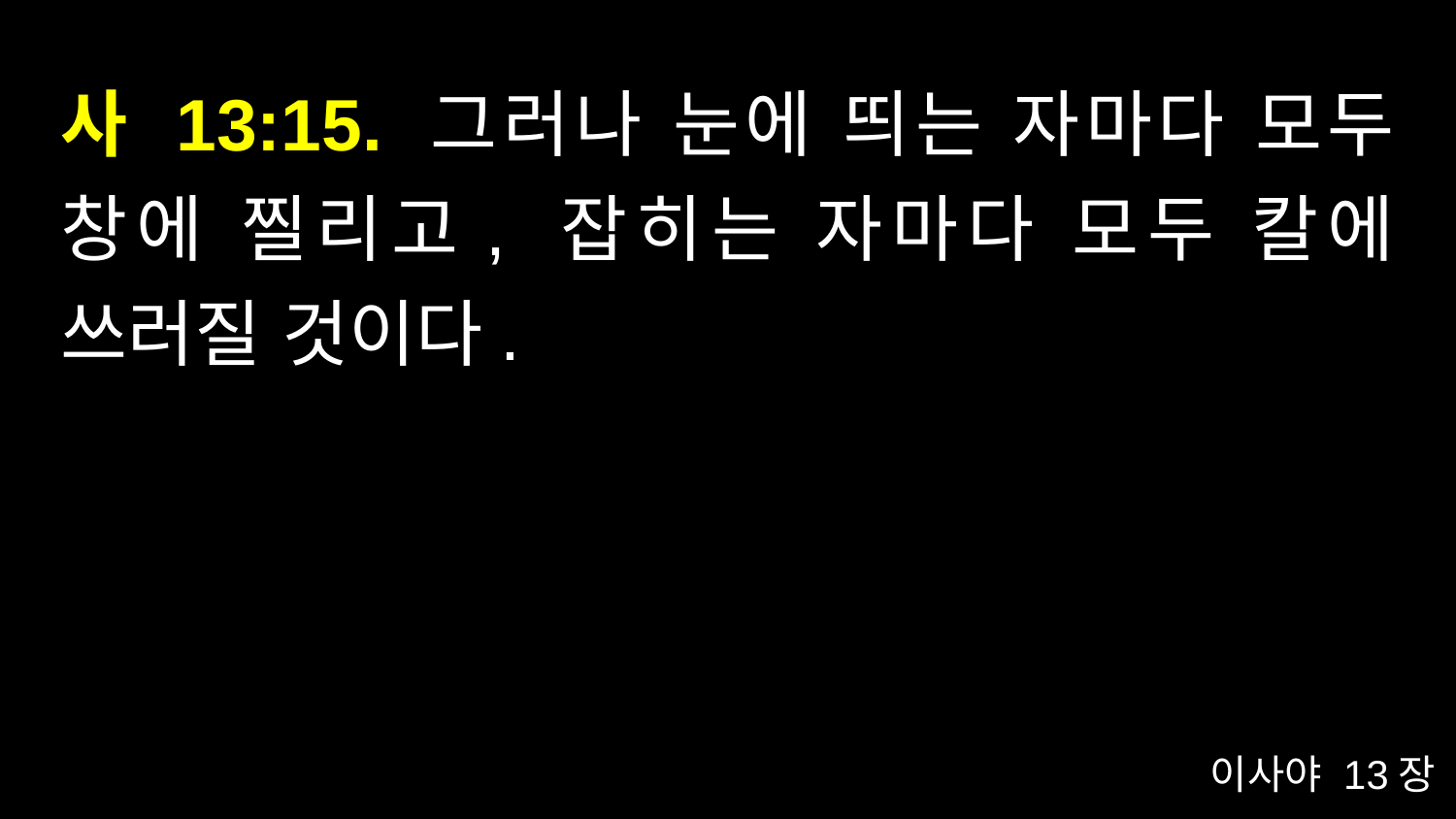

# 사 13:15. 그러나 눈에 띄는 자마다 모두 창에 찔리고, 잡히는 자마다 모두 칼에 쓰러질 것이다.
이사야 13장